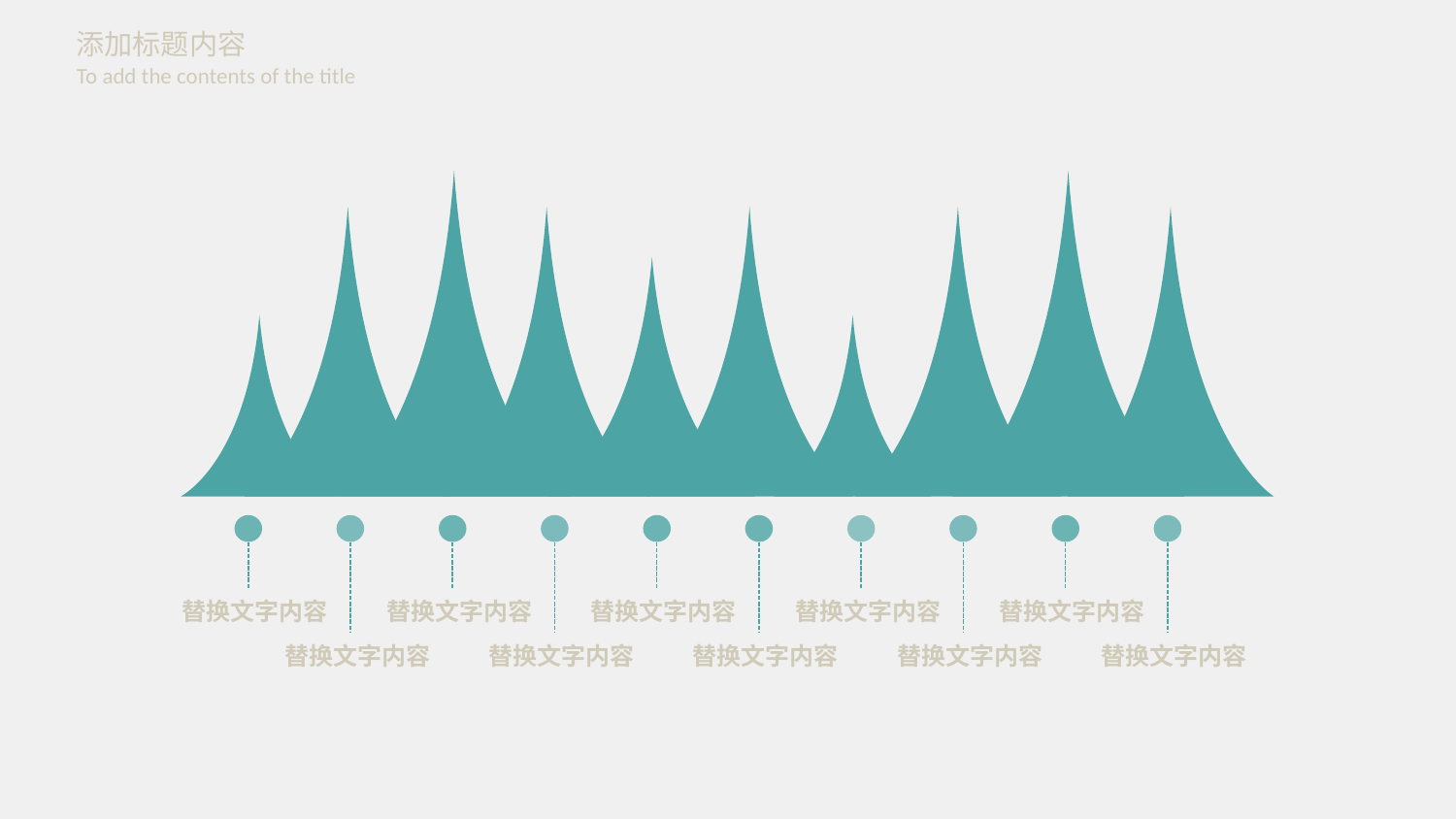

添加标题内容
To add the contents of the title

替换文字内容

替换文字内容

替换文字内容

替换文字内容

替换文字内容

替换文字内容

替换文字内容

替换文字内容

替换文字内容

替换文字内容